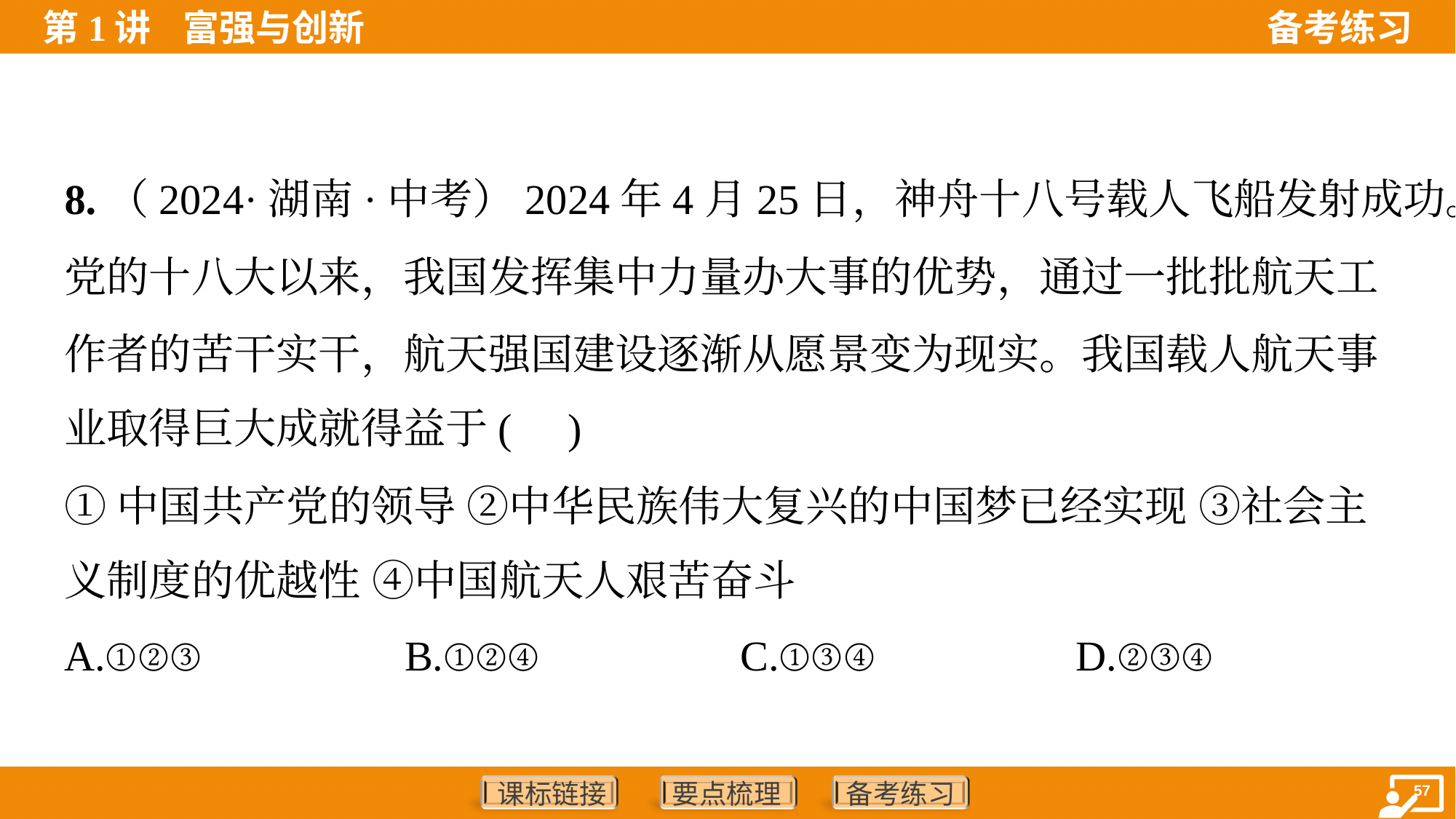

8.（2024·湖南·中考）2024年4月25日，神舟十八号载人飞船发射成功。
党的十八大以来，我国发挥集中力量办大事的优势，通过一批批航天工
作者的苦干实干，航天强国建设逐渐从愿景变为现实。我国载人航天事
业取得巨大成就得益于(     )
①中国共产党的领导 ②中华民族伟大复兴的中国梦已经实现 ③社会主
义制度的优越性 ④中国航天人艰苦奋斗
A.①②③	B.①②④	C.①③④	D.②③④